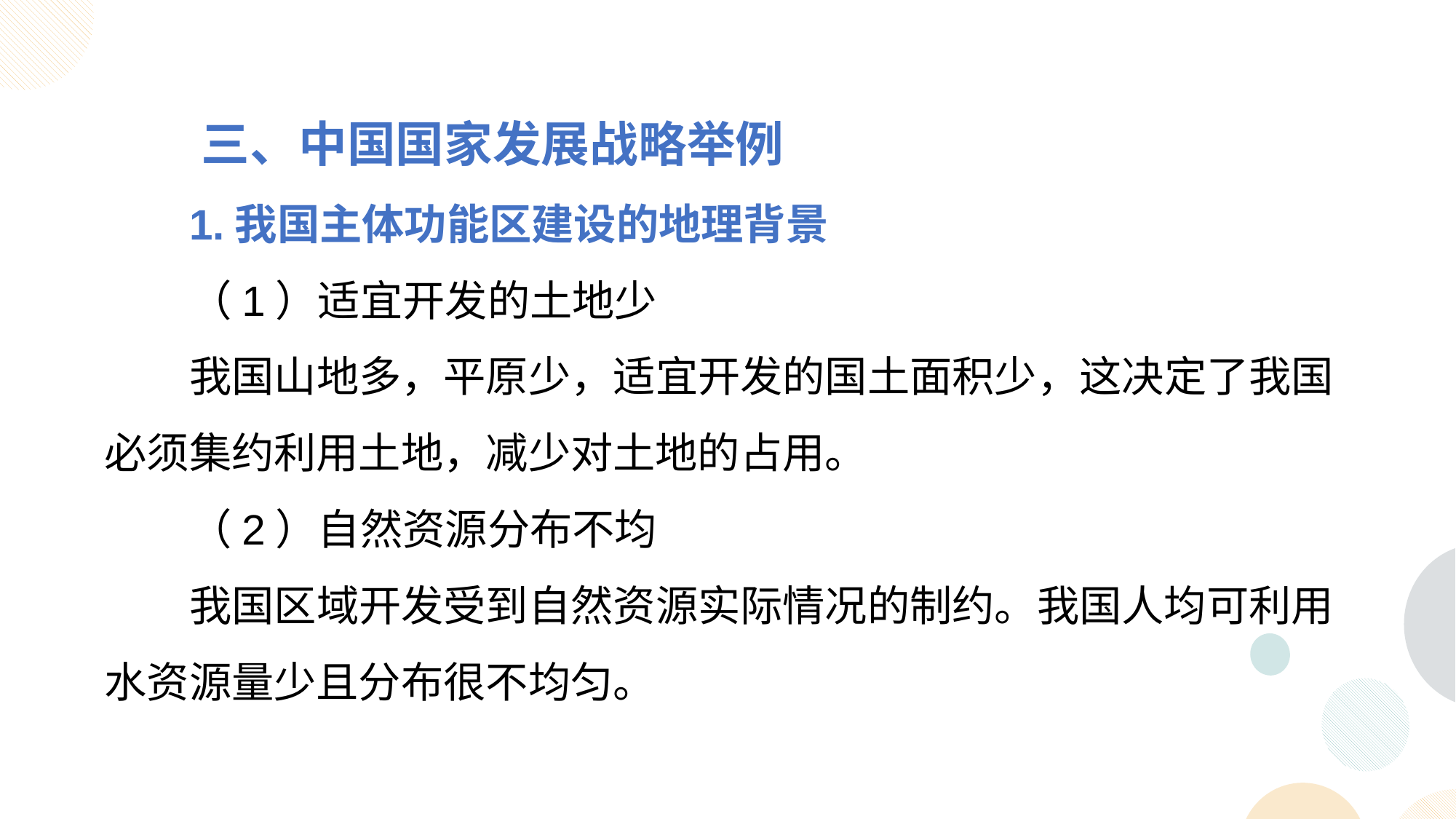

三、中国国家发展战略举例
1.我国主体功能区建设的地理背景
（1）适宜开发的土地少
我国山地多，平原少，适宜开发的国土面积少，这决定了我国必须集约利用土地，减少对土地的占用。
（2）自然资源分布不均
我国区域开发受到自然资源实际情况的制约。我国人均可利用水资源量少且分布很不均匀。